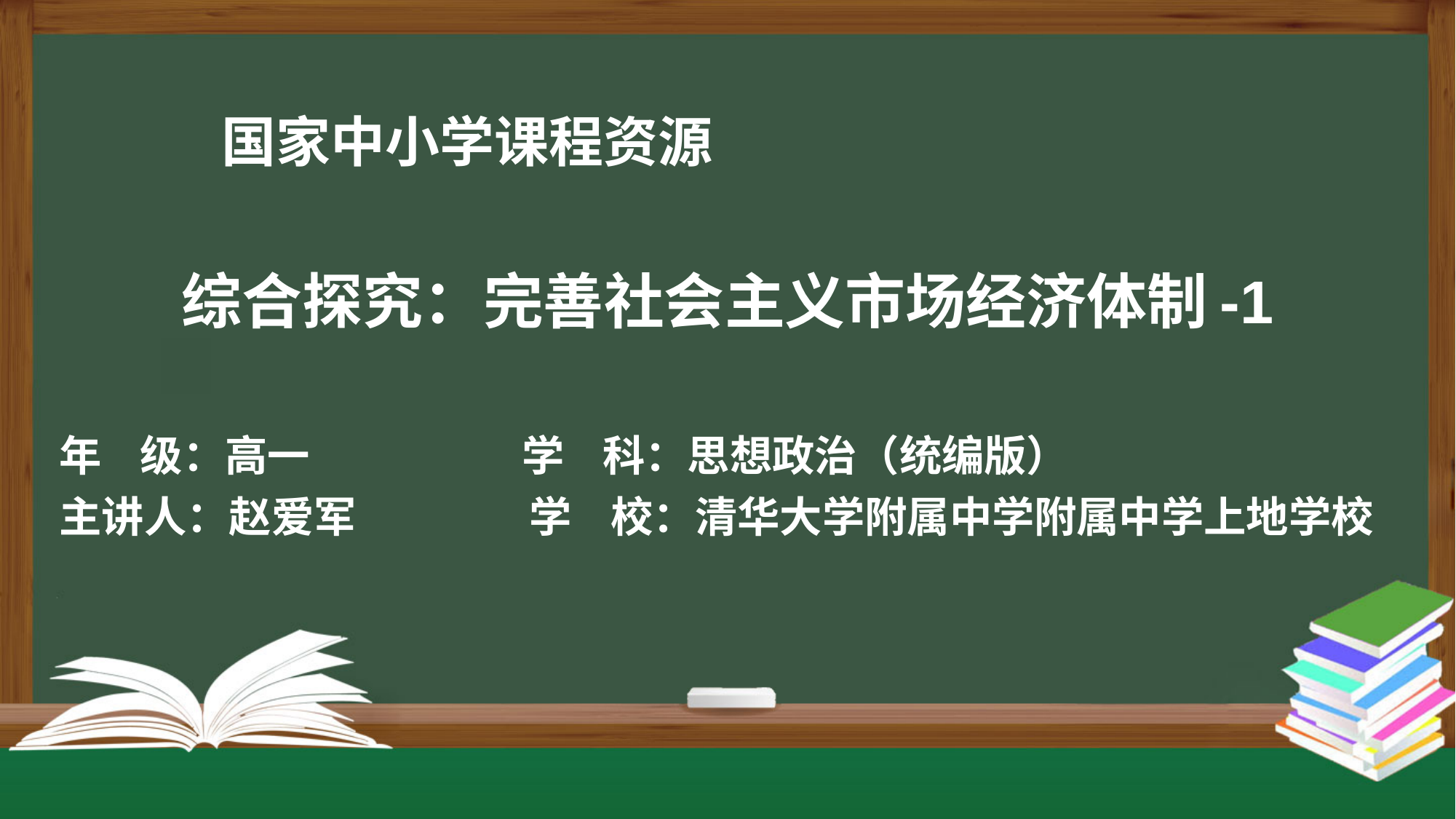

综合探究：完善社会主义市场经济体制-1
年    级：高一                      学    科：思想政治（统编版）
主讲人：赵爱军                  学    校：清华大学附属中学附属中学上地学校